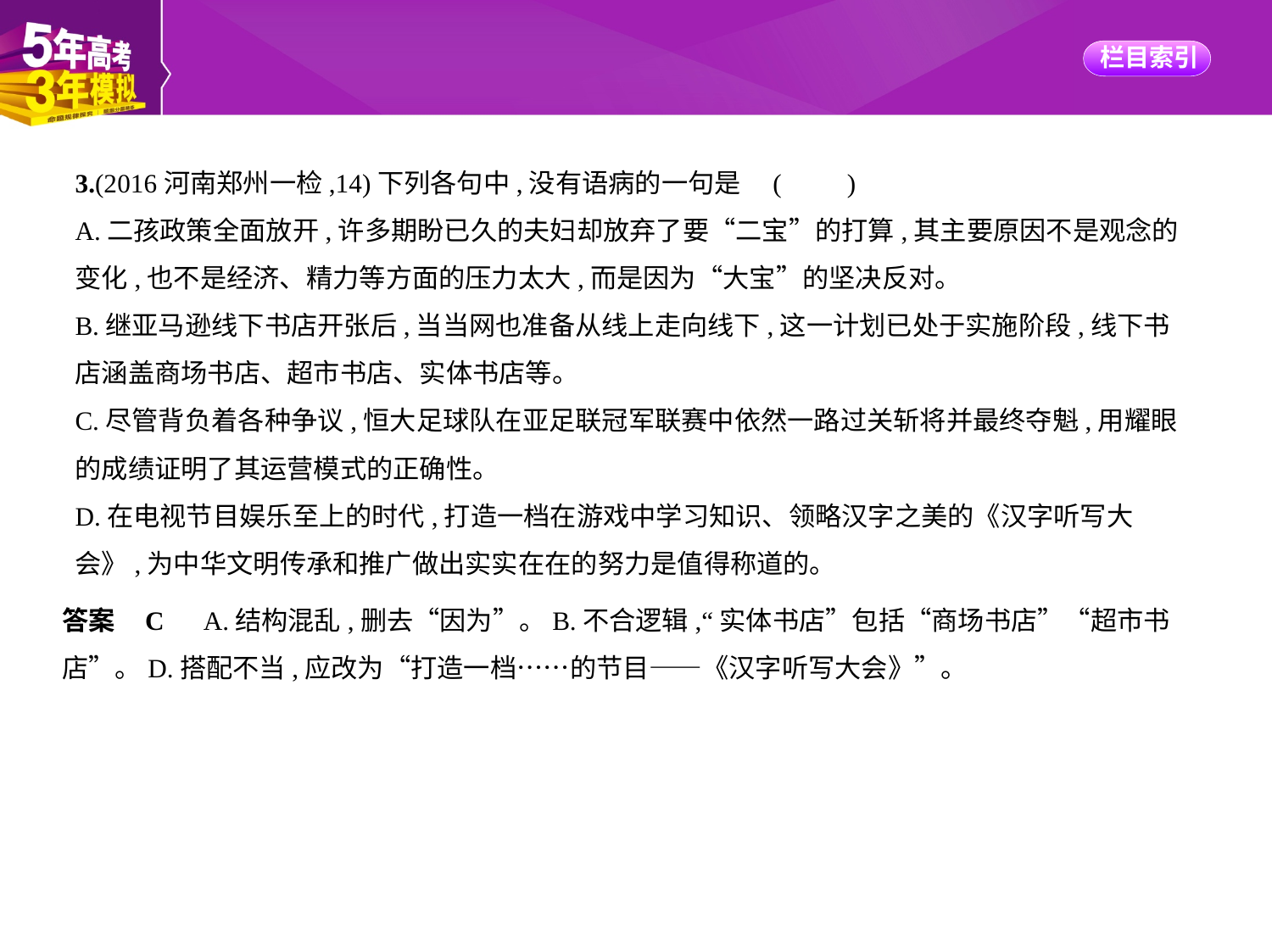

3.(2016河南郑州一检,14)下列各句中,没有语病的一句是 (　　)
A.二孩政策全面放开,许多期盼已久的夫妇却放弃了要“二宝”的打算,其主要原因不是观念的
变化,也不是经济、精力等方面的压力太大,而是因为“大宝”的坚决反对。
B.继亚马逊线下书店开张后,当当网也准备从线上走向线下,这一计划已处于实施阶段,线下书
店涵盖商场书店、超市书店、实体书店等。
C.尽管背负着各种争议,恒大足球队在亚足联冠军联赛中依然一路过关斩将并最终夺魁,用耀眼
的成绩证明了其运营模式的正确性。
D.在电视节目娱乐至上的时代,打造一档在游戏中学习知识、领略汉字之美的《汉字听写大
会》,为中华文明传承和推广做出实实在在的努力是值得称道的。
答案    C　A.结构混乱,删去“因为”。B.不合逻辑,“实体书店”包括“商场书店”“超市书
店”。D.搭配不当,应改为“打造一档……的节目——《汉字听写大会》”。